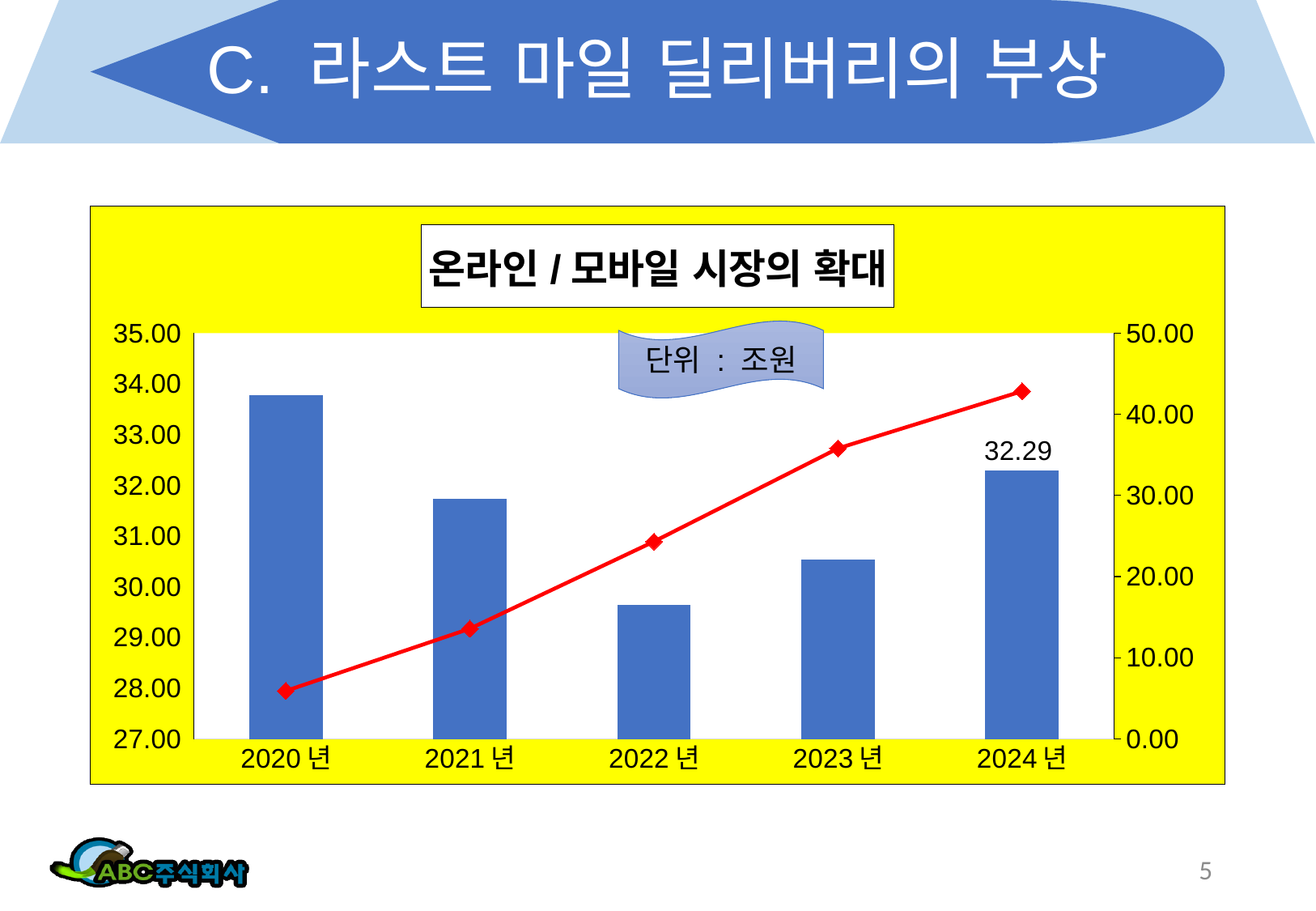

# C. 라스트 마일 딜리버리의 부상

### Chart: 온라인/모바일 시장의 확대

| Category | PC | 모바일 |
|---|---|---|
| 2020년 | 33.77 | 5.91 |
| 2021년 | 31.73 | 13.58 |
| 2022년 | 29.64 | 24.31 |
| 2023년 | 30.54 | 35.79 |
| 2024년 | 32.29 | 42.83 |
단위 : 조원
5